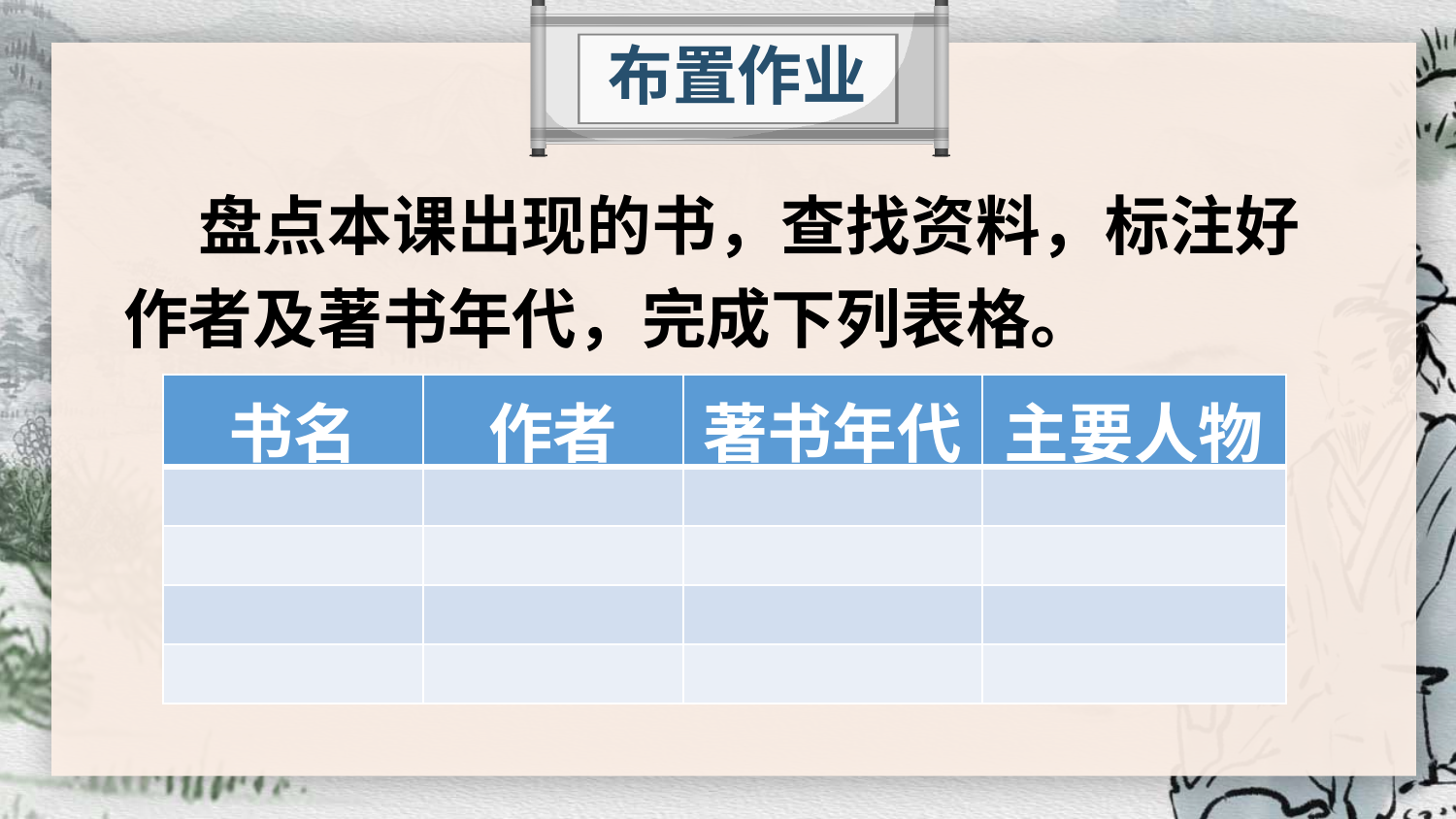

布置作业
    盘点本课出现的书，查找资料，标注好作者及著书年代，完成下列表格。
| 书名 | 作者 | 著书年代 | 主要人物 |
| --- | --- | --- | --- |
|  |  |  |  |
|  |  |  |  |
|  |  |  |  |
|  |  |  |  |